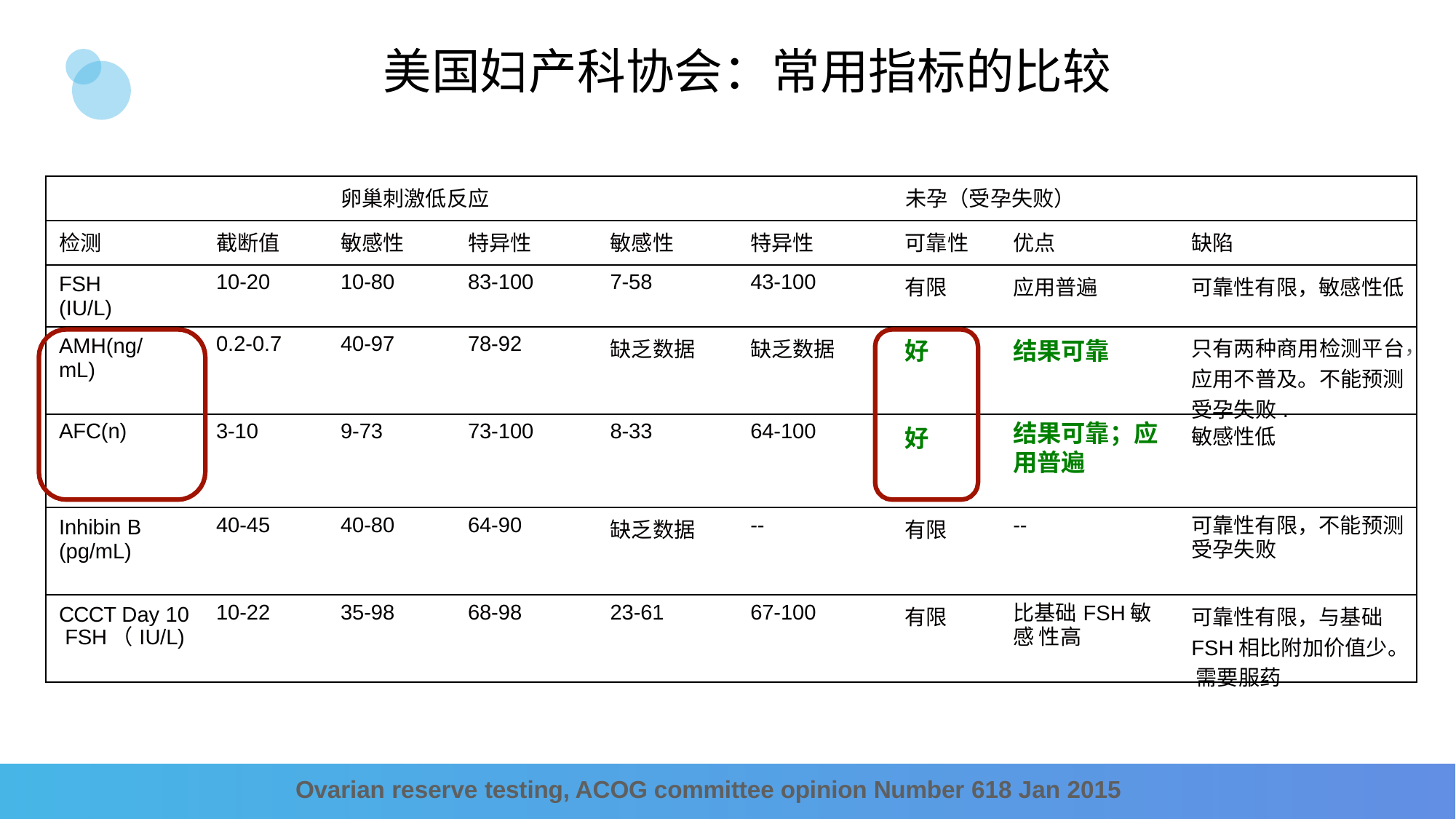

# 美国妇产科协会：常用指标的比较
| 卵巢刺激低反应 未孕（受孕失败） |  |  |  |  |  |  |  |  |
| --- | --- | --- | --- | --- | --- | --- | --- | --- |
| 检测 | 截断值 | 敏感性 | 特异性 | 敏感性 | 特异性 | 可靠性 | 优点 | 缺陷 |
| FSH (IU/L) | 10-20 | 10-80 | 83-100 | 7-58 | 43-100 | 有限 | 应用普遍 | 可靠性有限，敏感性低 |
| AMH(ng/ mL) | 0.2-0.7 | 40-97 | 78-92 | 缺乏数据 | 缺乏数据 | 好 | 结果可靠 | 只有两种商用检测平台 应用不普及。不能预测 受孕失败. |
| AFC(n) | 3-10 | 9-73 | 73-100 | 8-33 | 64-100 | 好 | 结果可靠；应 用普遍 | 敏感性低 |
| Inhibin B (pg/mL) | 40-45 | 40-80 | 64-90 | 缺乏数据 | -- | 有限 | -- | 可靠性有限，不能预测 受孕失败 |
| CCCT Day 10 FSH（IU/L) | 10-22 | 35-98 | 68-98 | 23-61 | 67-100 | 有限 | 比基础FSH敏感 性高 | 可靠性有限，与基础 FSH相比附加价值少。 需要服药 |

，
Ovarian reserve testing, ACOG committee opinion Number 618 Jan 2015